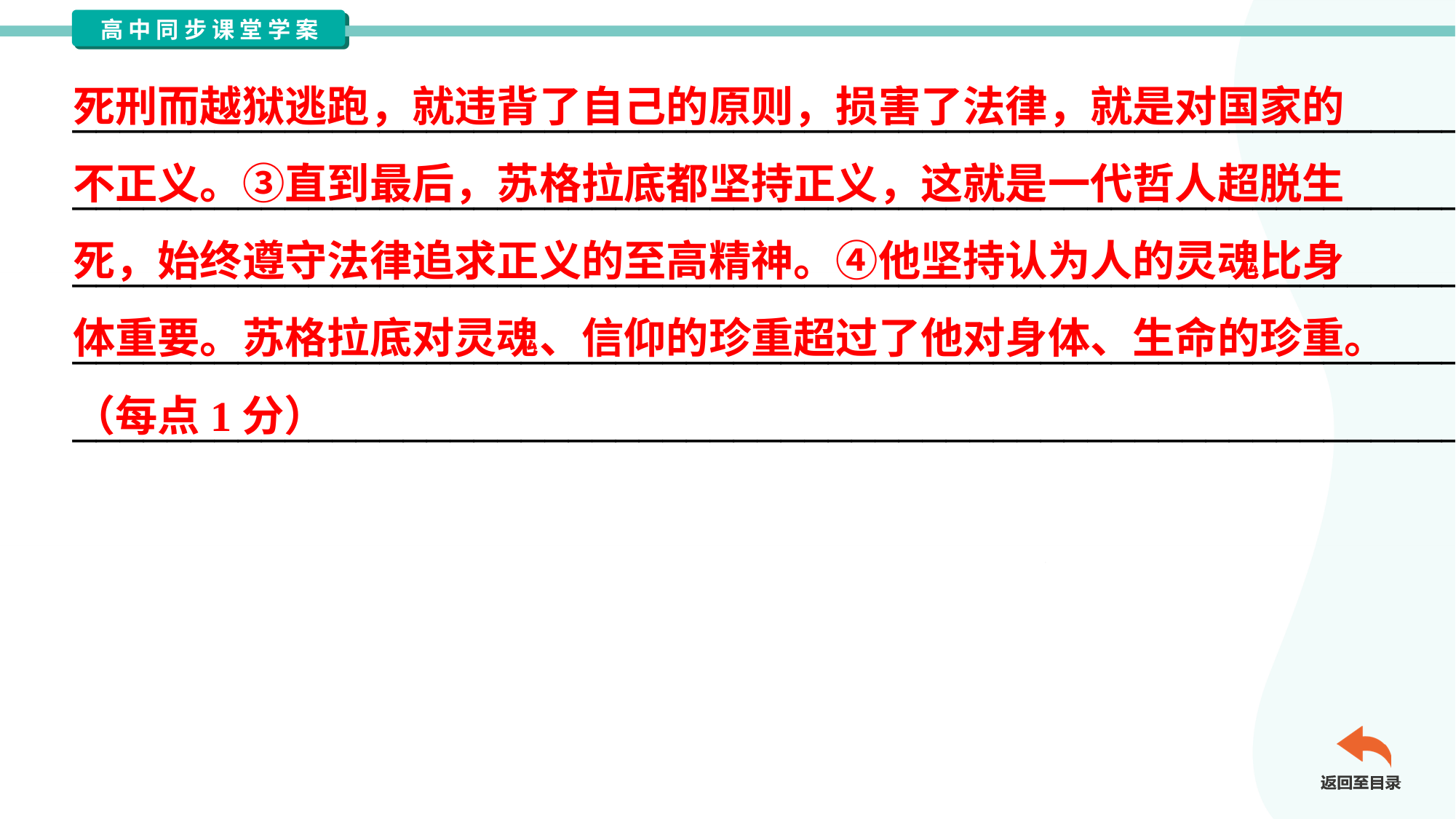

死刑而越狱逃跑，就违背了自己的原则，损害了法律，就是对国家的
不正义。③直到最后，苏格拉底都坚持正义，这就是一代哲人超脱生
死，始终遵守法律追求正义的至高精神。④他坚持认为人的灵魂比身
体重要。苏格拉底对灵魂、信仰的珍重超过了他对身体、生命的珍重。
（每点1分）
_____________________________________________________________
_____________________________________________________________
_____________________________________________________________
_____________________________________________________________
_____________________________________________________________